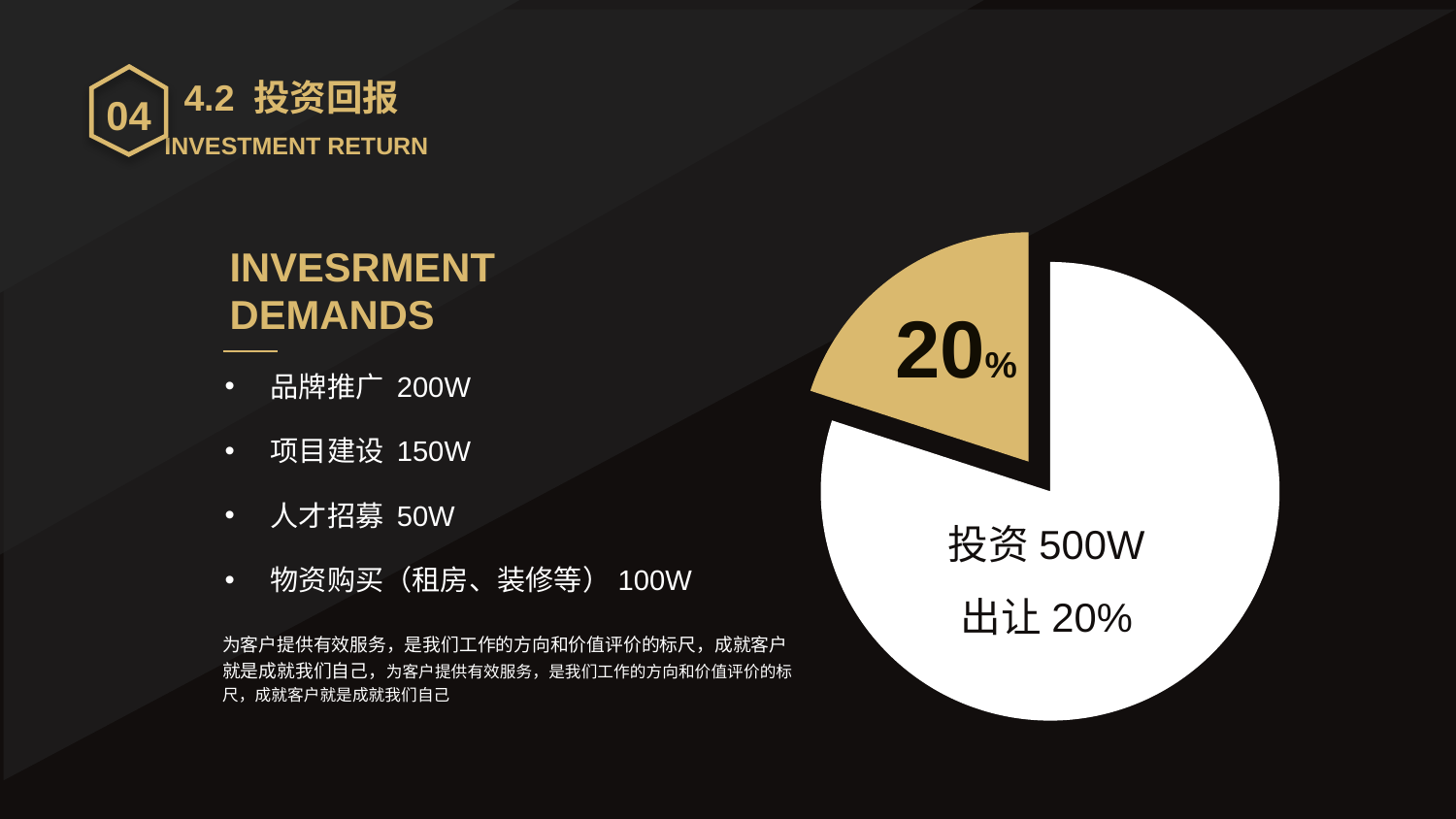

04
4.2 投资回报
INVESTMENT RETURN

### Chart

| Category | 销售额 |
|---|---|
| 第一季度 | 8.0 |
| 第二季度 | 2.0 |
INVESRMENT
DEMANDS
20%
品牌推广 200W
项目建设 150W
投资500W
出让20%
人才招募 50W
物资购买（租房、装修等）100W
为客户提供有效服务，是我们工作的方向和价值评价的标尺，成就客户就是成就我们自己，为客户提供有效服务，是我们工作的方向和价值评价的标尺，成就客户就是成就我们自己